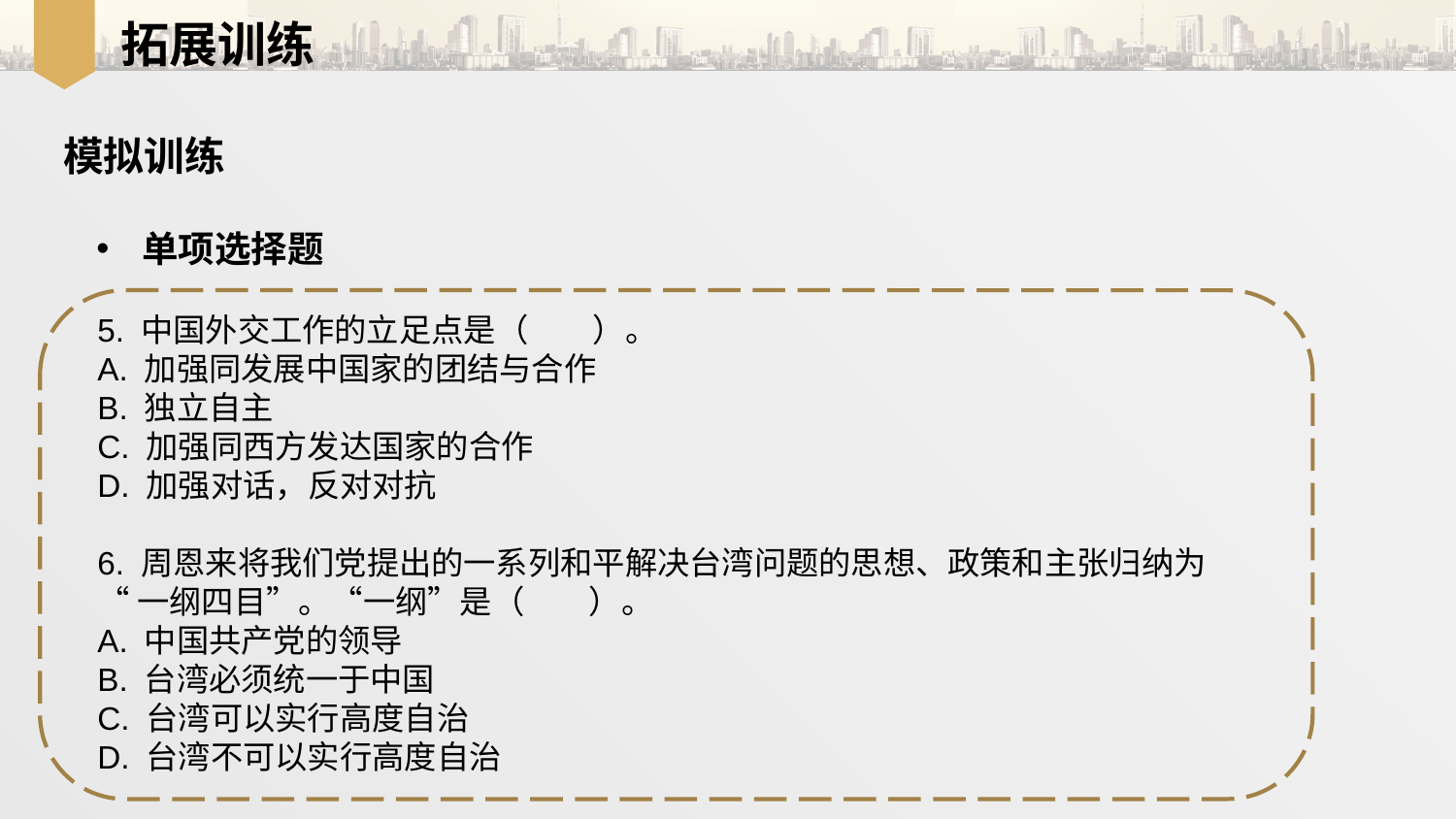

拓展训练
模拟训练
单项选择题

5. 中国外交工作的立足点是（　　）。
A. 加强同发展中国家的团结与合作
B. 独立自主
C. 加强同西方发达国家的合作
D. 加强对话，反对对抗

6. 周恩来将我们党提出的一系列和平解决台湾问题的思想、政策和主张归纳为
“一纲四目”。“一纲”是（　　）。
A. 中国共产党的领导
B. 台湾必须统一于中国
C. 台湾可以实行高度自治
D. 台湾不可以实行高度自治